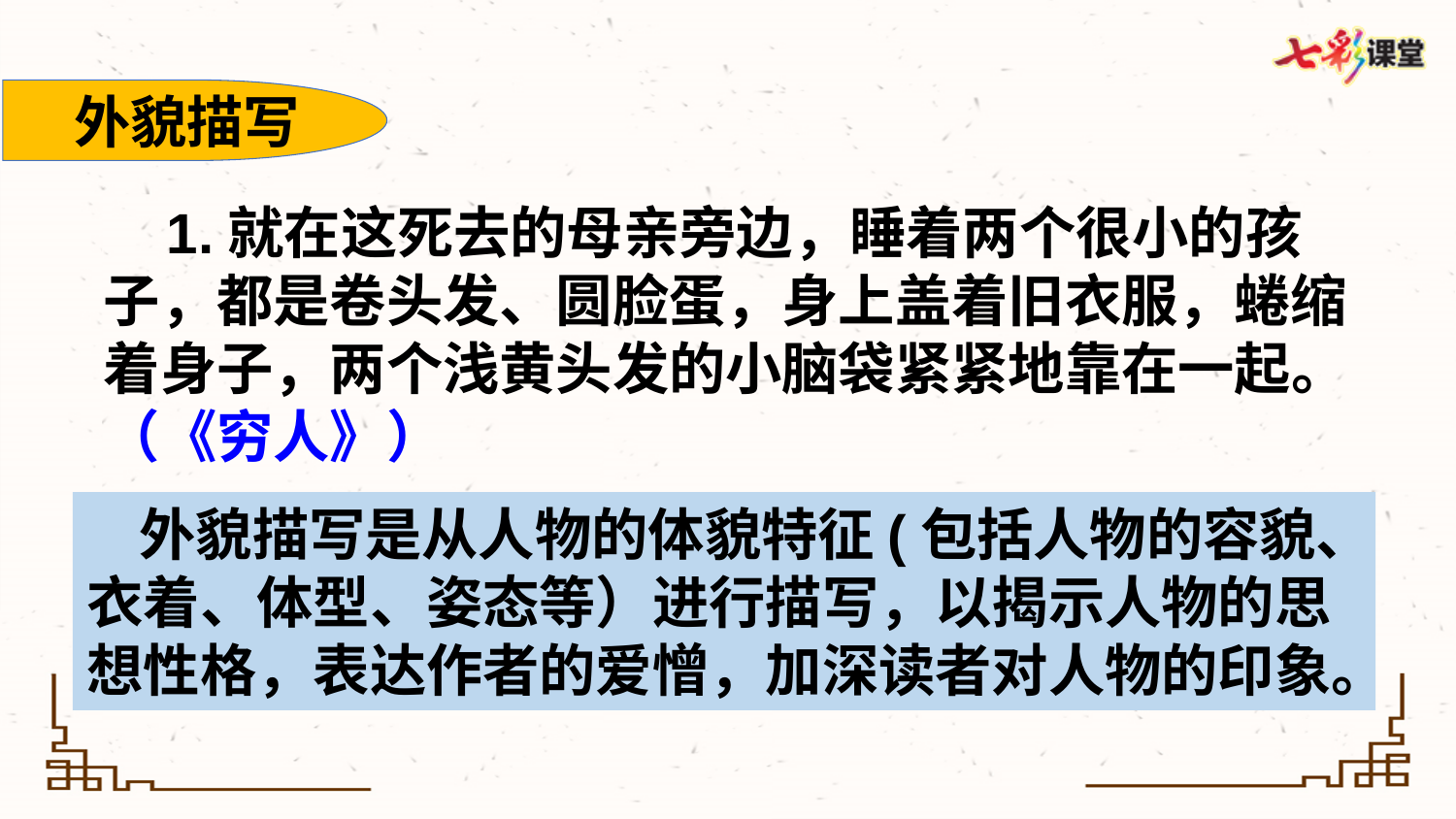

外貌描写
    1.就在这死去的母亲旁边，睡着两个很小的孩子，都是卷头发、圆脸蛋，身上盖着旧衣服，蜷缩着身子，两个浅黄头发的小脑袋紧紧地靠在一起。（《穷人》）
   外貌描写是从人物的体貌特征(包括人物的容貌、衣着、体型、姿态等）进行描写，以揭示人物的思想性格，表达作者的爱憎，加深读者对人物的印象。